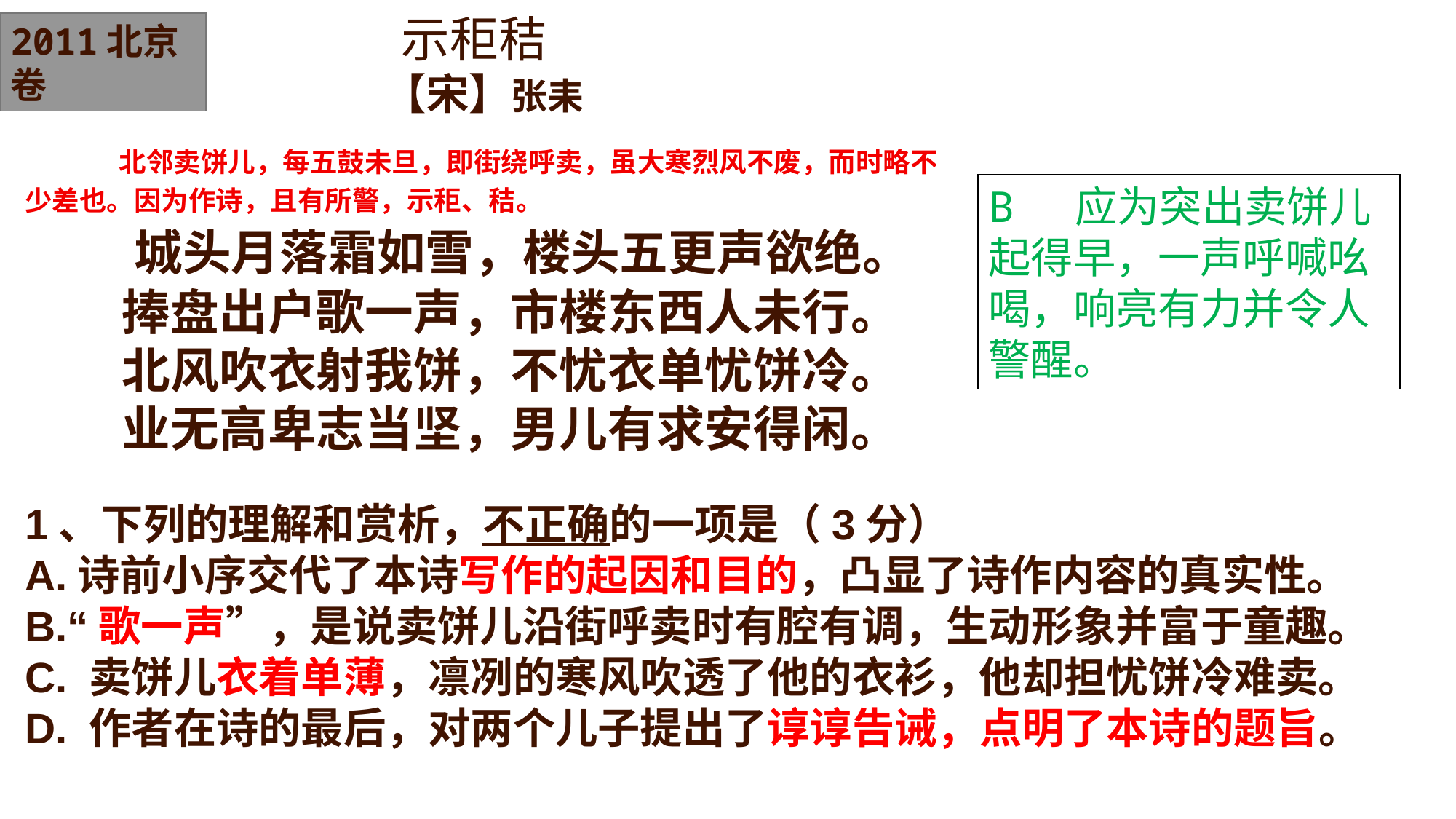

示秬秸
【宋】张耒
       北邻卖饼儿，每五鼓未旦，即街绕呼卖，虽大寒烈风不废，而时略不少差也。因为作诗，且有所警，示秬、秸。
　　城头月落霜如雪，楼头五更声欲绝。
　　捧盘出户歌一声，市楼东西人未行。
　　北风吹衣射我饼，不忧衣单忧饼冷。
　　业无高卑志当坚，男儿有求安得闲。
2011北京卷
B  应为突出卖饼儿起得早，一声呼喊吆喝，响亮有力并令人警醒。
1、下列的理解和赏析，不正确的一项是（3分）
A.诗前小序交代了本诗写作的起因和目的，凸显了诗作内容的真实性。
B.“歌一声”，是说卖饼儿沿街呼卖时有腔有调，生动形象并富于童趣。
C. 卖饼儿衣着单薄，凛冽的寒风吹透了他的衣衫，他却担忧饼冷难卖。
D. 作者在诗的最后，对两个儿子提出了谆谆告诫，点明了本诗的题旨。